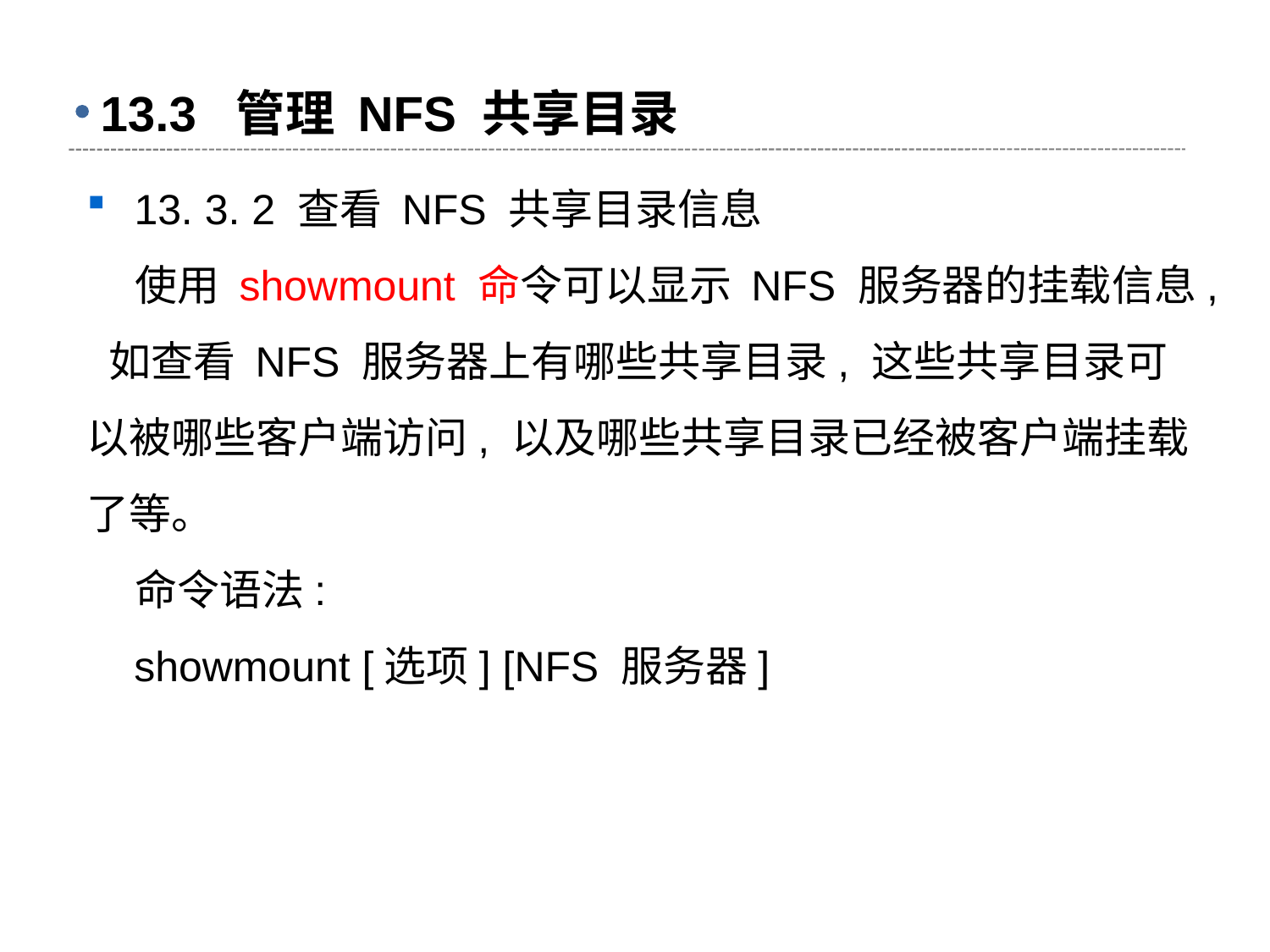

# 13.3  管理 NFS 共享目录
13. 3. 2 查看 NFS 共享目录信息
    使用 showmount 命令可以显示 NFS 服务器的挂载信息, 如查看 NFS 服务器上有哪些共享目录, 这些共享目录可以被哪些客户端访问, 以及哪些共享目录已经被客户端挂载 了等。
    命令语法:
    showmount [选项] [NFS 服务器]